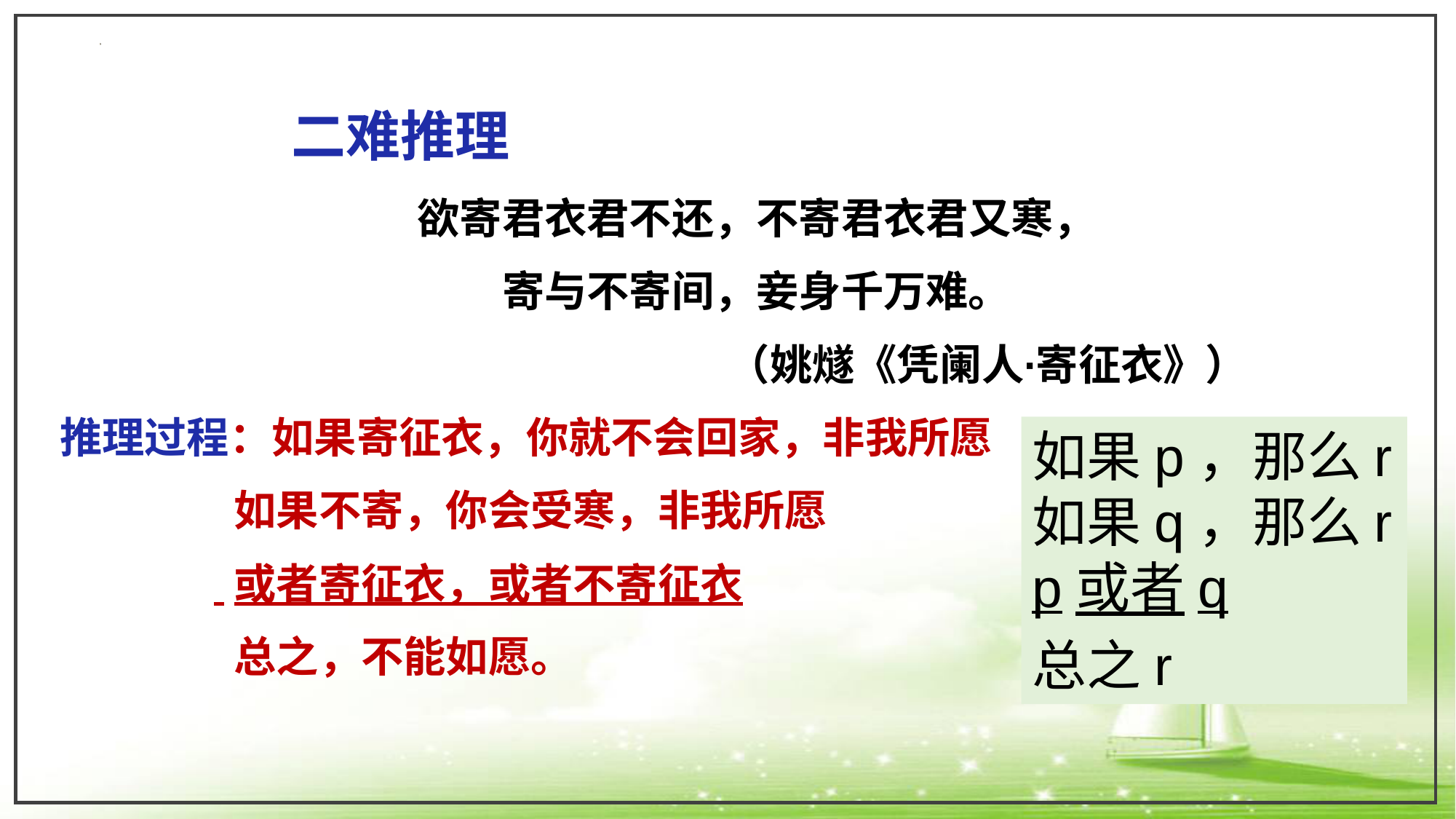

二难推理
       欲寄君衣君不还，不寄君衣君又寒，
       寄与不寄间，妾身千万难。
                                                       （姚燧《凭阑人∙寄征衣》）
推理过程：如果寄征衣，你就不会回家，非我所愿
                 如果不寄，你会受寒，非我所愿
                 或者寄征衣，或者不寄征衣
                 总之，不能如愿。
如果p，那么r
如果q，那么r
p或者q
总之r